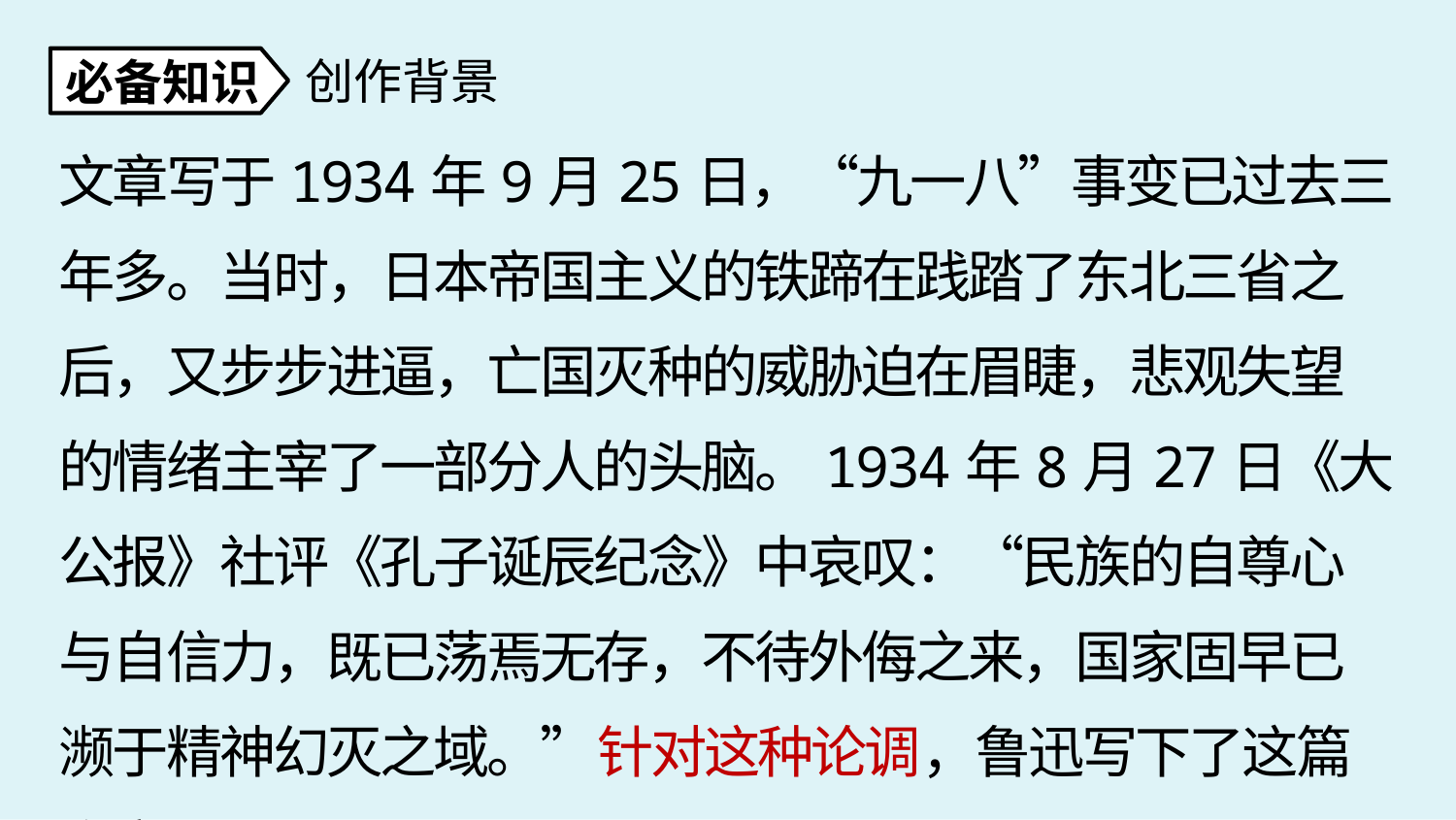

创作背景
必备知识
文章写于1934年9月25日，“九一八”事变已过去三年多。当时，日本帝国主义的铁蹄在践踏了东北三省之后，又步步进逼，亡国灭种的威胁迫在眉睫，悲观失望的情绪主宰了一部分人的头脑。1934年8月27日《大公报》社评《孔子诞辰纪念》中哀叹：“民族的自尊心与自信力，既已荡焉无存，不待外侮之来，国家固早已濒于精神幻灭之域。”针对这种论调，鲁迅写下了这篇文章。